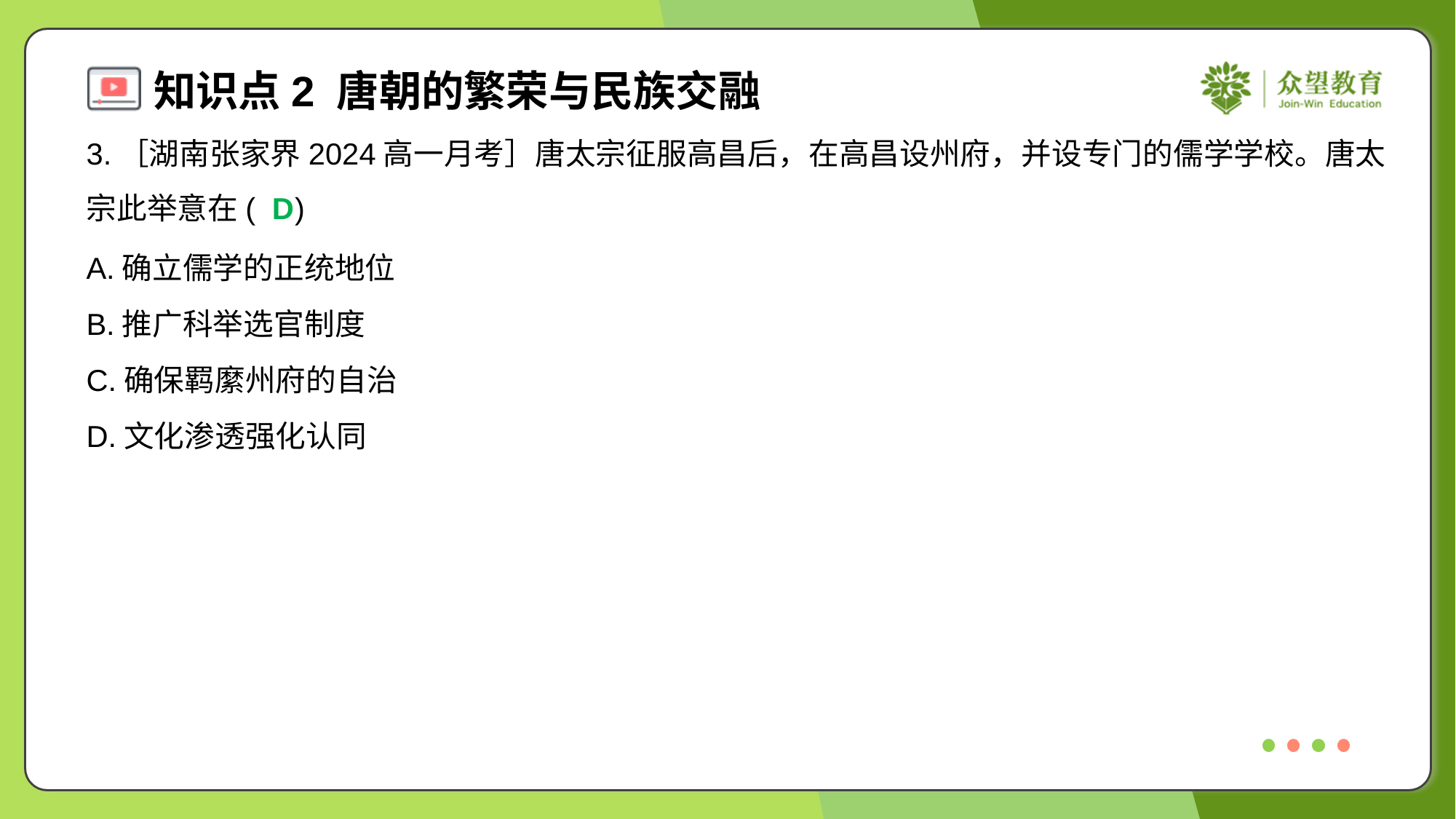

3.［湖南张家界2024高一月考］唐太宗征服高昌后，在高昌设州府，并设专门的儒学学校。唐太
宗此举意在(     )
D
A.确立儒学的正统地位
B.推广科举选官制度
C.确保羁縻州府的自治
D.文化渗透强化认同